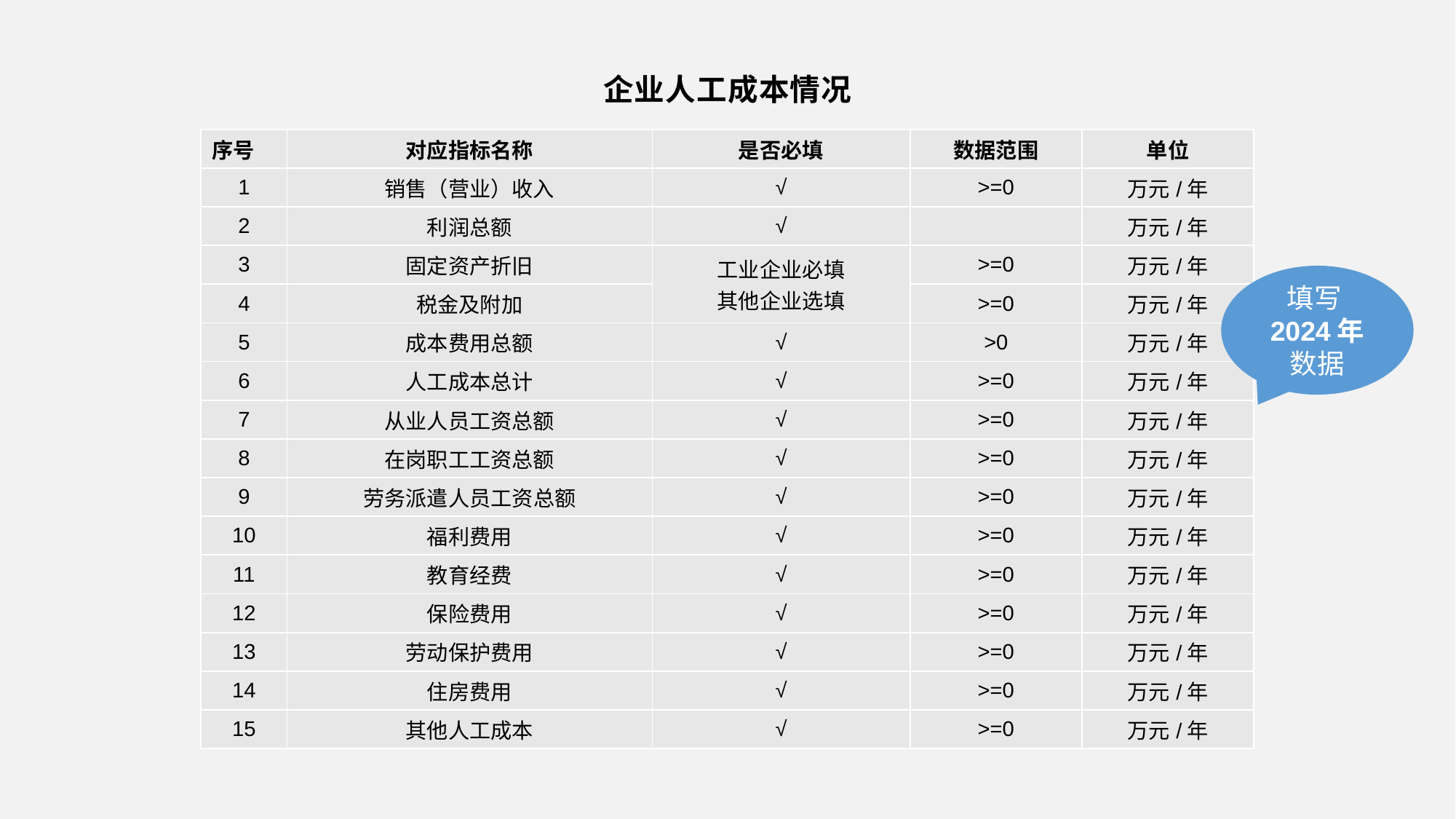

企业人工成本情况
| 序号 | 对应指标名称 | 是否必填 | 数据范围 | 单位 |
| --- | --- | --- | --- | --- |
| 1 | 销售（营业）收入 | √ | >=0 | 万元/年 |
| 2 | 利润总额 | √ |  | 万元/年 |
| 3 | 固定资产折旧 | 工业企业必填 其他企业选填 | >=0 | 万元/年 |
| 4 | 税金及附加 |  | >=0 | 万元/年 |
| 5 | 成本费用总额 | √ | >0 | 万元/年 |
| 6 | 人工成本总计 | √ | >=0 | 万元/年 |
| 7 | 从业人员工资总额 | √ | >=0 | 万元/年 |
| 8 | 在岗职工工资总额 | √ | >=0 | 万元/年 |
| 9 | 劳务派遣人员工资总额 | √ | >=0 | 万元/年 |
| 10 | 福利费用 | √ | >=0 | 万元/年 |
| 11 | 教育经费 | √ | >=0 | 万元/年 |
| 12 | 保险费用 | √ | >=0 | 万元/年 |
| 13 | 劳动保护费用 | √ | >=0 | 万元/年 |
| 14 | 住房费用 | √ | >=0 | 万元/年 |
| 15 | 其他人工成本 | √ | >=0 | 万元/年 |
填写2024年数据